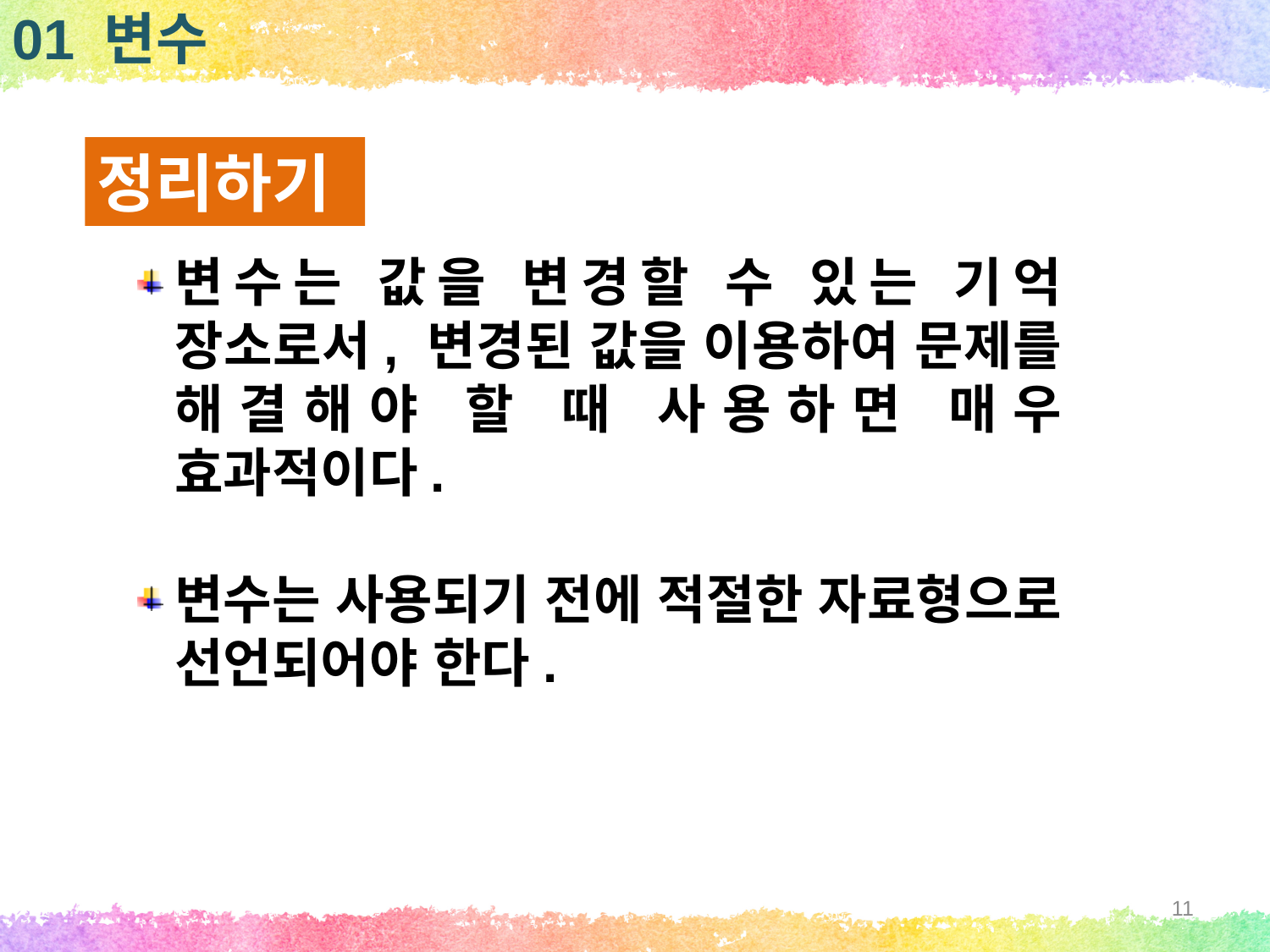

01 변수
정리하기
변수는 값을 변경할 수 있는 기억 장소로서, 변경된 값을 이용하여 문제를 해결해야 할 때 사용하면 매우 효과적이다.

변수는 사용되기 전에 적절한 자료형으로 선언되어야 한다.
11